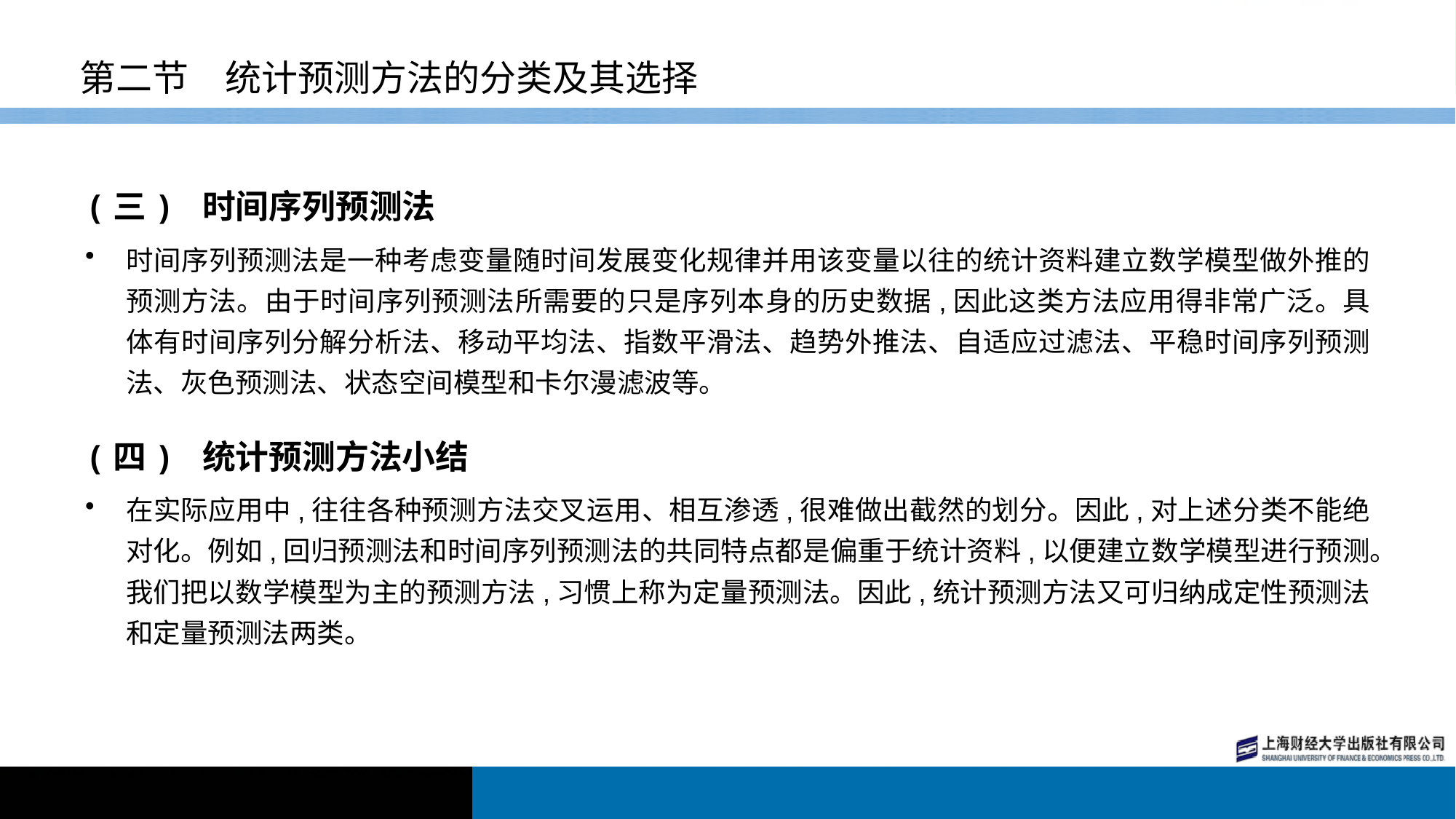

# 第二节　统计预测方法的分类及其选择
(三) 时间序列预测法
时间序列预测法是一种考虑变量随时间发展变化规律并用该变量以往的统计资料建立数学模型做外推的预测方法。由于时间序列预测法所需要的只是序列本身的历史数据,因此这类方法应用得非常广泛。具体有时间序列分解分析法、移动平均法、指数平滑法、趋势外推法、自适应过滤法、平稳时间序列预测法、灰色预测法、状态空间模型和卡尔漫滤波等。
(四) 统计预测方法小结
在实际应用中,往往各种预测方法交叉运用、相互渗透,很难做出截然的划分。因此,对上述分类不能绝对化。例如,回归预测法和时间序列预测法的共同特点都是偏重于统计资料,以便建立数学模型进行预测。我们把以数学模型为主的预测方法,习惯上称为定量预测法。因此,统计预测方法又可归纳成定性预测法和定量预测法两类。
7